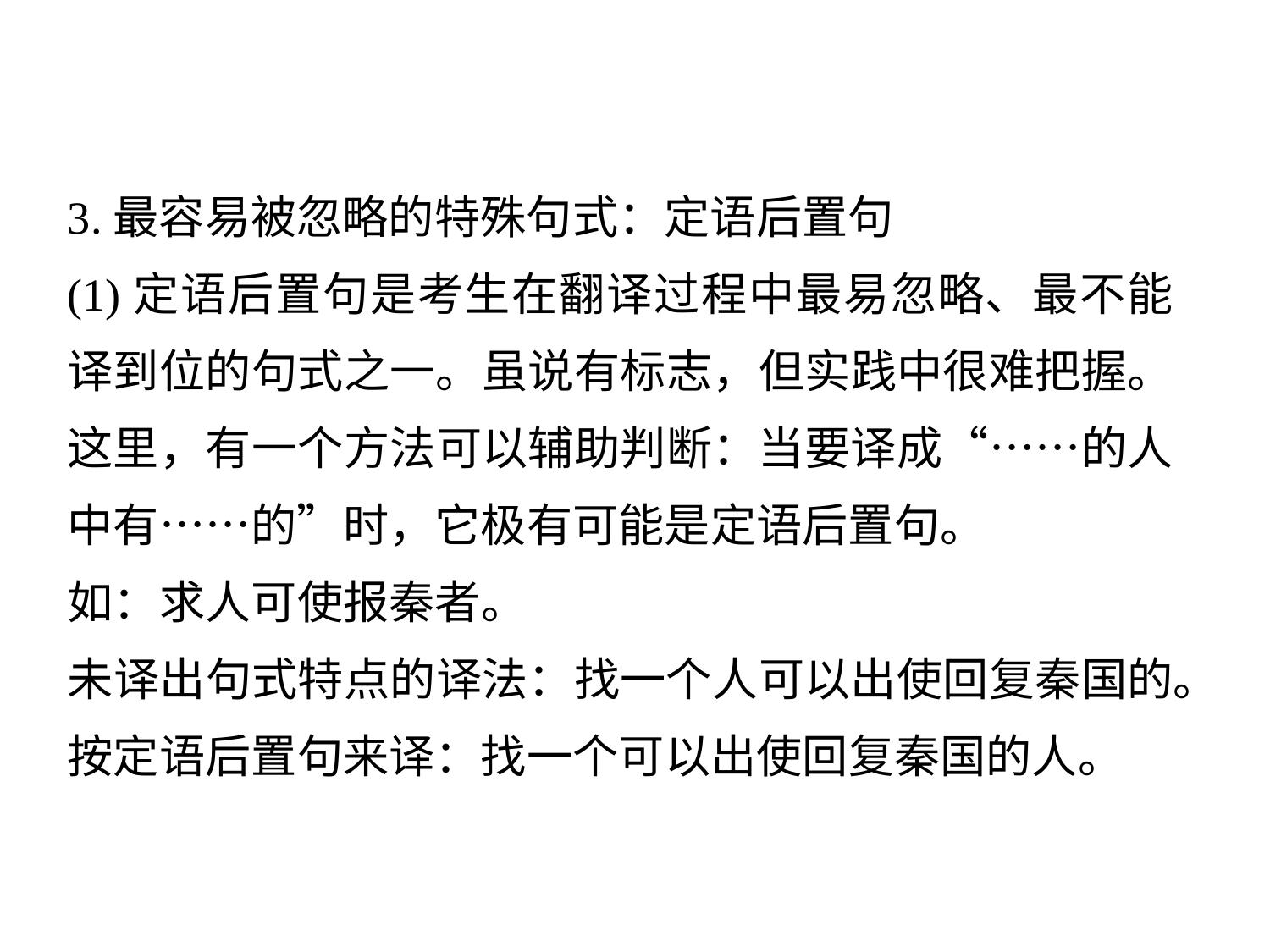

3.最容易被忽略的特殊句式：定语后置句
(1)定语后置句是考生在翻译过程中最易忽略、最不能译到位的句式之一。虽说有标志，但实践中很难把握。这里，有一个方法可以辅助判断：当要译成“……的人中有……的”时，它极有可能是定语后置句。
如：求人可使报秦者。
未译出句式特点的译法：找一个人可以出使回复秦国的。
按定语后置句来译：找一个可以出使回复秦国的人。